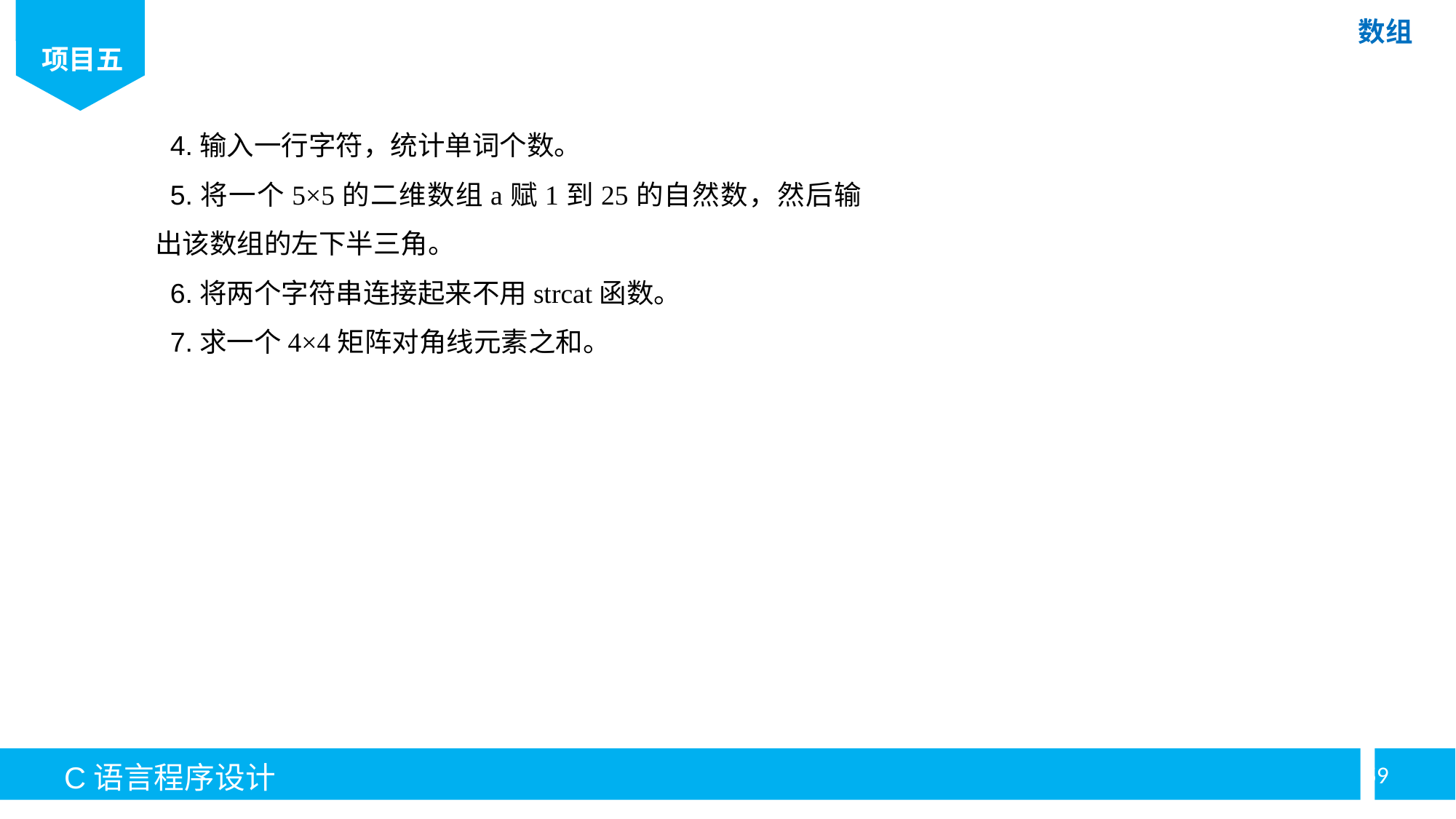

4.输入一行字符，统计单词个数。
5.将一个5×5的二维数组a赋1到25的自然数，然后输出该数组的左下半三角。
6.将两个字符串连接起来不用strcat函数。
7.求一个4×4矩阵对角线元素之和。